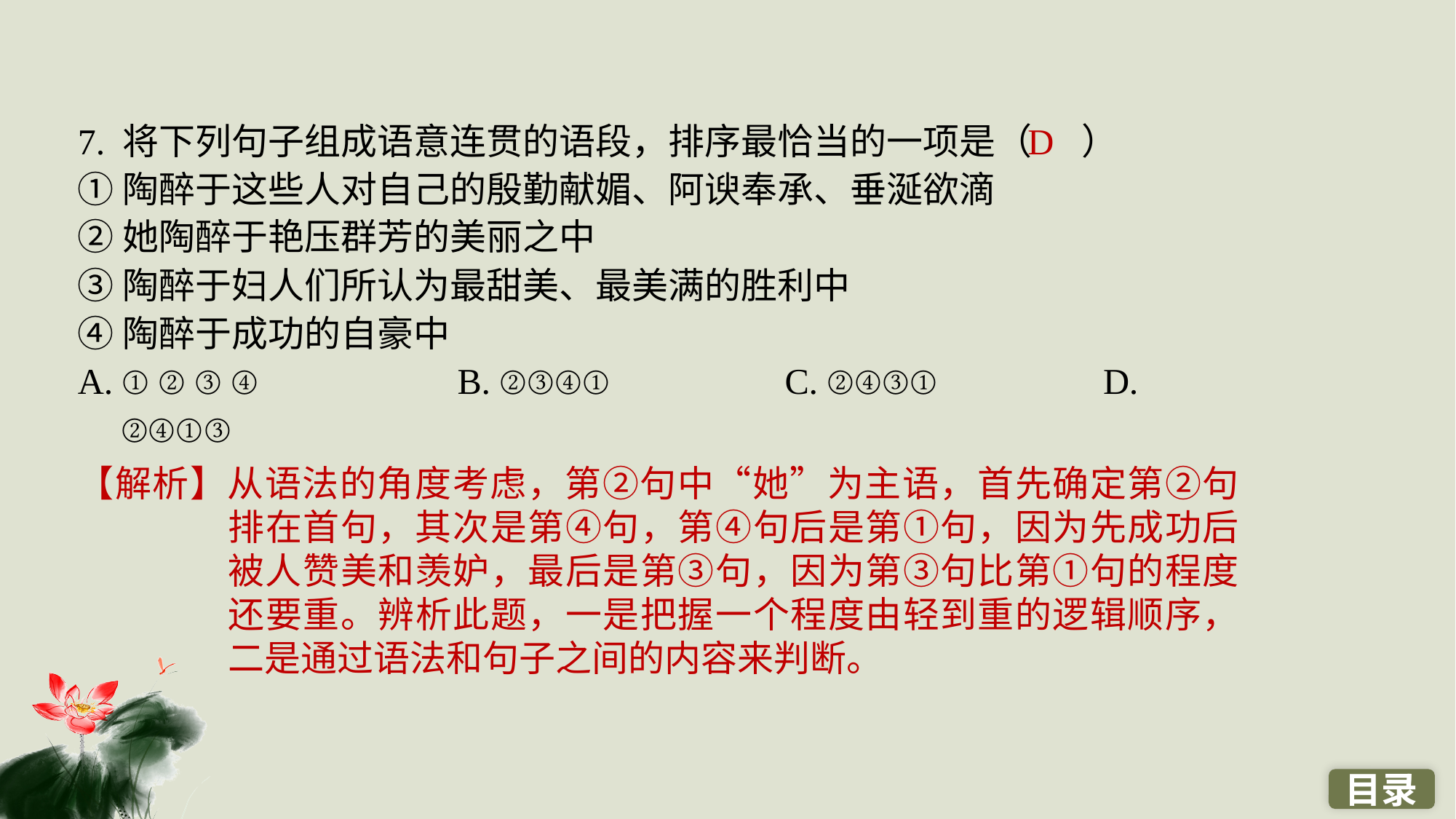

7. 将下列句子组成语意连贯的语段，排序最恰当的一项是（      ）
①陶醉于这些人对自己的殷勤献媚、阿谀奉承、垂涎欲滴
②她陶醉于艳压群芳的美丽之中
③陶醉于妇人们所认为最甜美、最美满的胜利中
④陶醉于成功的自豪中
A. ①②③④		 B. ②③④①		 C. ②④③① 		D. ②④①③
D
【解析】从语法的角度考虑，第②句中“她”为主语，首先确定第②句排在首句，其次是第④句，第④句后是第①句，因为先成功后被人赞美和羡妒，最后是第③句，因为第③句比第①句的程度还要重。辨析此题，一是把握一个程度由轻到重的逻辑顺序，二是通过语法和句子之间的内容来判断。